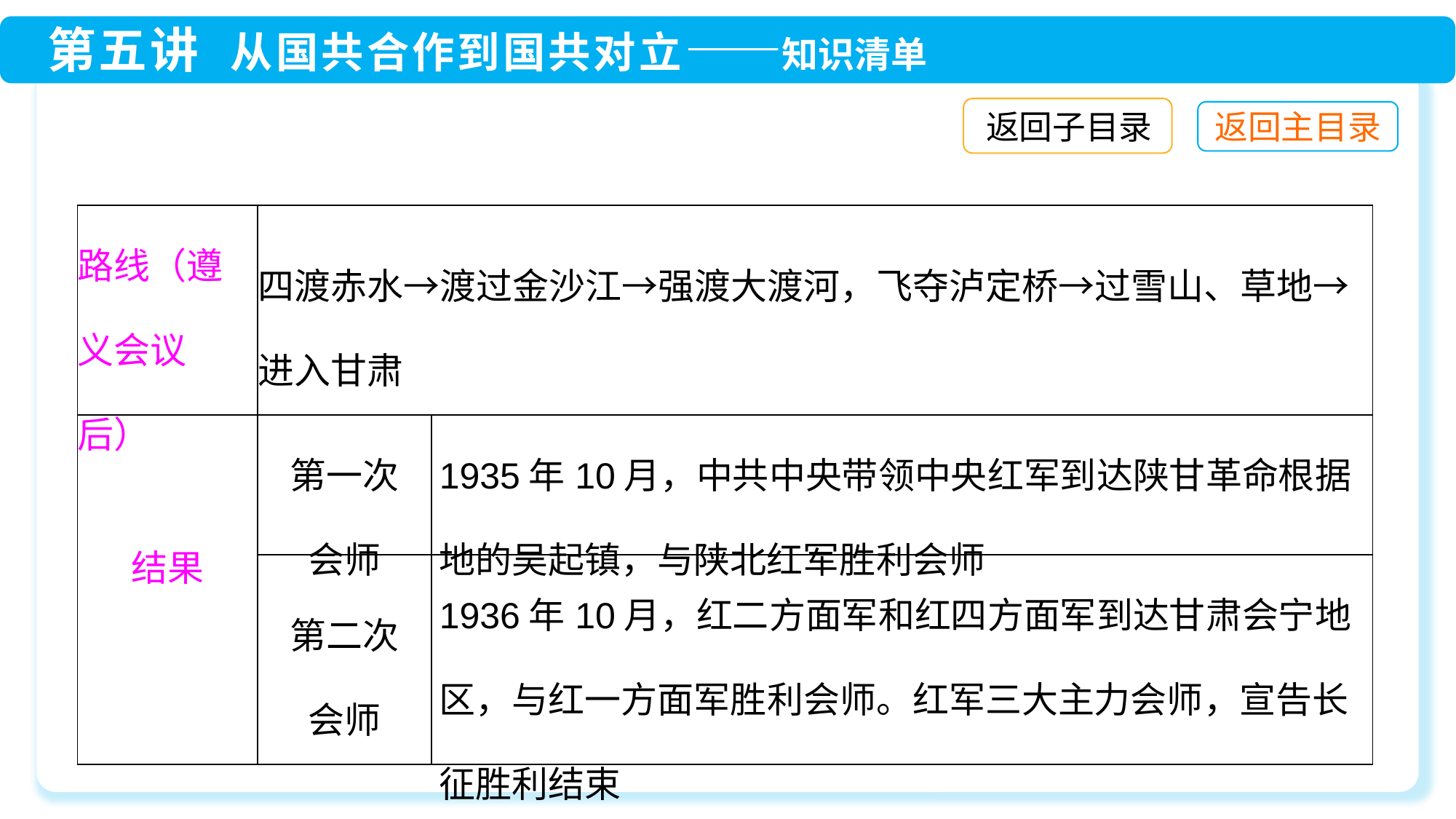

返回子目录
| 路线（遵义会议后） | 四渡赤水→渡过金沙江→强渡大渡河，飞夺泸定桥→过雪山、草地→进入甘肃 |  |
| --- | --- | --- |
| 结果 | 第一次 会师 | 1935年10月，中共中央带领中央红军到达陕甘革命根据地的吴起镇，与陕北红军胜利会师 |
|  | 第二次 会师 | 1936年10月，红二方面军和红四方面军到达甘肃会宁地区，与红一方面军胜利会师。红军三大主力会师，宣告长征胜利结束 |